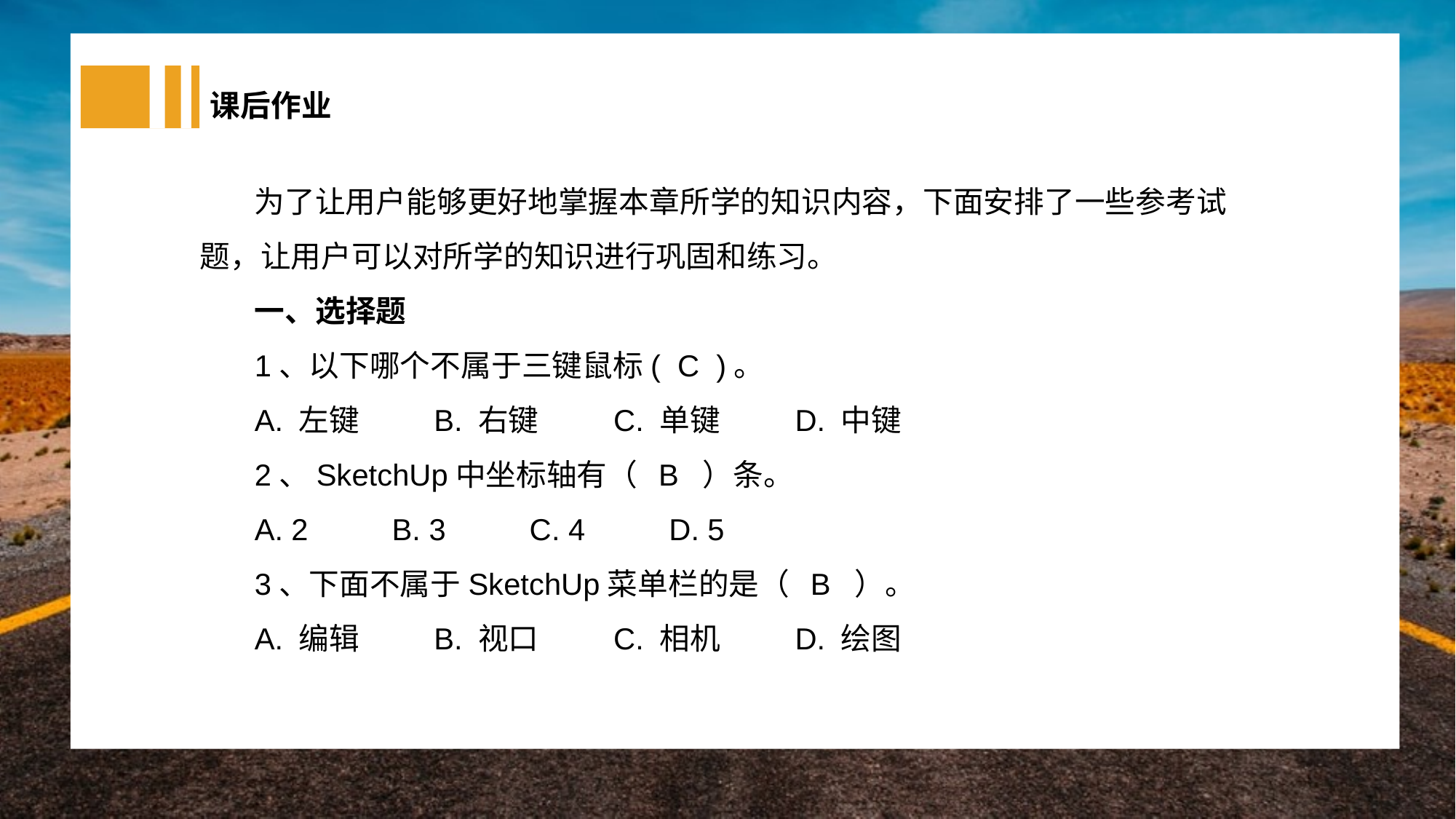

课后作业

为了让用户能够更好地掌握本章所学的知识内容，下面安排了一些参考试题，让用户可以对所学的知识进行巩固和练习。
一、选择题
1、以下哪个不属于三键鼠标(  C  )。
A. 左键          B. 右键          C. 单键          D. 中键
2、SketchUp中坐标轴有（  B  ）条。
A. 2          B. 3          C. 4          D. 5
3、下面不属于SketchUp菜单栏的是（  B  ）。
A. 编辑          B. 视口          C. 相机          D. 绘图